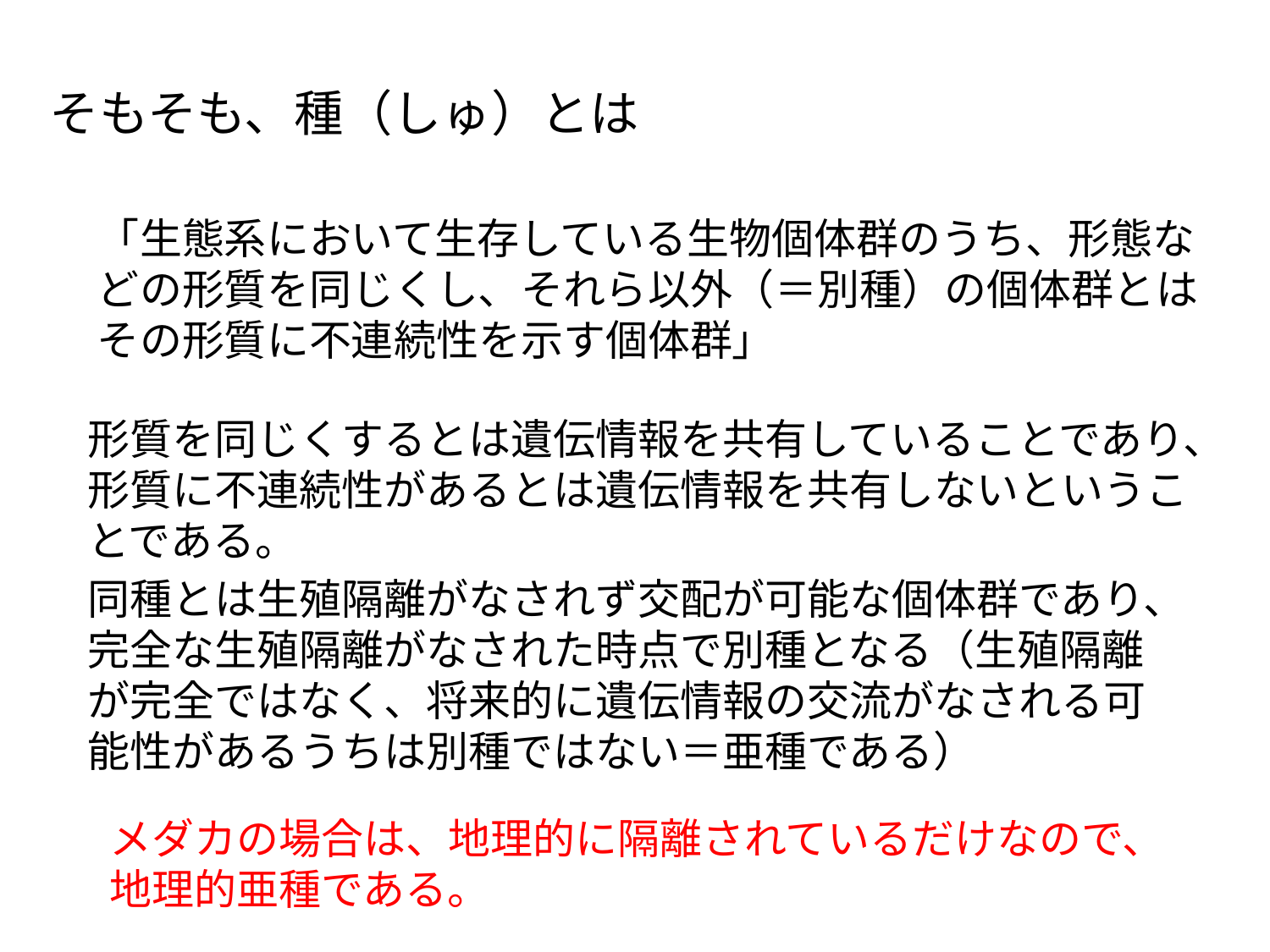

そもそも、種（しゅ）とは
「生態系において生存している生物個体群のうち、形態などの形質を同じくし、それら以外（＝別種）の個体群とはその形質に不連続性を示す個体群」
形質を同じくするとは遺伝情報を共有していることであり、形質に不連続性があるとは遺伝情報を共有しないということである。
同種とは生殖隔離がなされず交配が可能な個体群であり、完全な生殖隔離がなされた時点で別種となる（生殖隔離が完全ではなく、将来的に遺伝情報の交流がなされる可能性があるうちは別種ではない＝亜種である）
メダカの場合は、地理的に隔離されているだけなので、
地理的亜種である。